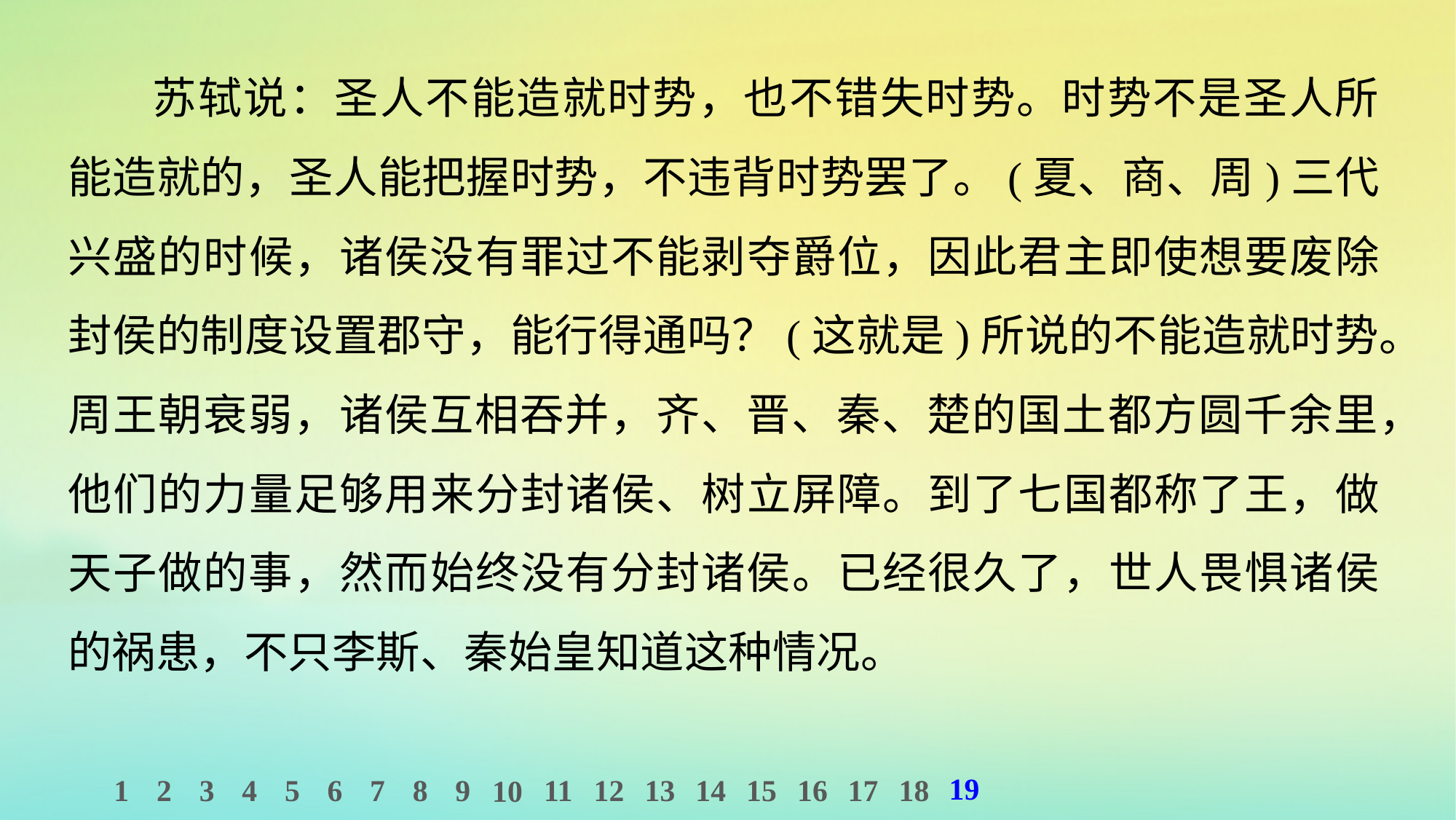

苏轼说：圣人不能造就时势，也不错失时势。时势不是圣人所能造就的，圣人能把握时势，不违背时势罢了。(夏、商、周)三代兴盛的时候，诸侯没有罪过不能剥夺爵位，因此君主即使想要废除封侯的制度设置郡守，能行得通吗？(这就是)所说的不能造就时势。周王朝衰弱，诸侯互相吞并，齐、晋、秦、楚的国土都方圆千余里，他们的力量足够用来分封诸侯、树立屏障。到了七国都称了王，做天子做的事，然而始终没有分封诸侯。已经很久了，世人畏惧诸侯的祸患，不只李斯、秦始皇知道这种情况。
19
1
2
3
4
5
6
7
8
9
11
12
13
14
15
16
17
18
10